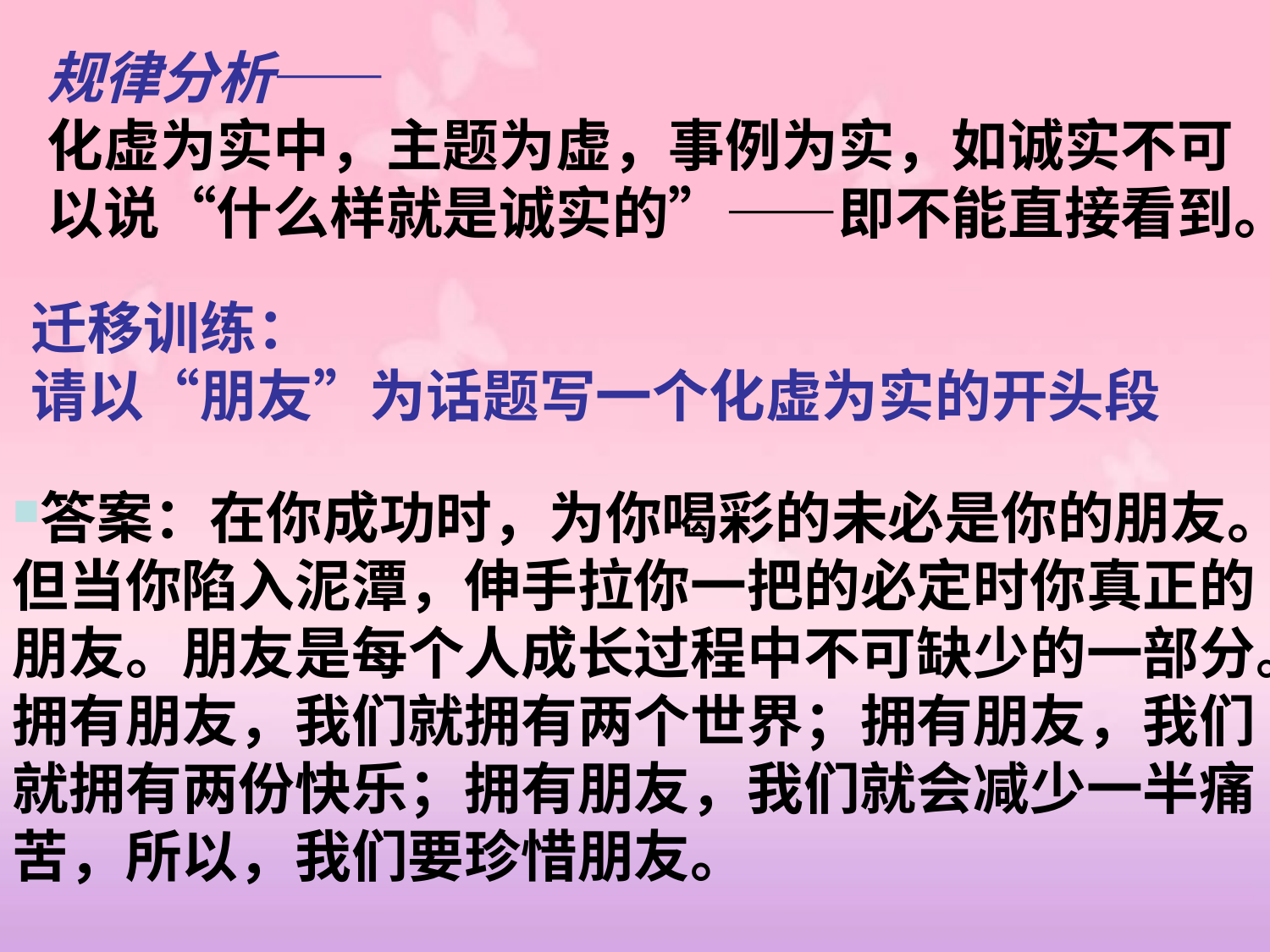

规律分析——
化虚为实中，主题为虚，事例为实，如诚实不可以说“什么样就是诚实的”——即不能直接看到。

迁移训练：
请以“朋友”为话题写一个化虚为实的开头段
答案：在你成功时，为你喝彩的未必是你的朋友。但当你陷入泥潭，伸手拉你一把的必定时你真正的朋友。朋友是每个人成长过程中不可缺少的一部分。拥有朋友，我们就拥有两个世界；拥有朋友，我们就拥有两份快乐；拥有朋友，我们就会减少一半痛苦，所以，我们要珍惜朋友。